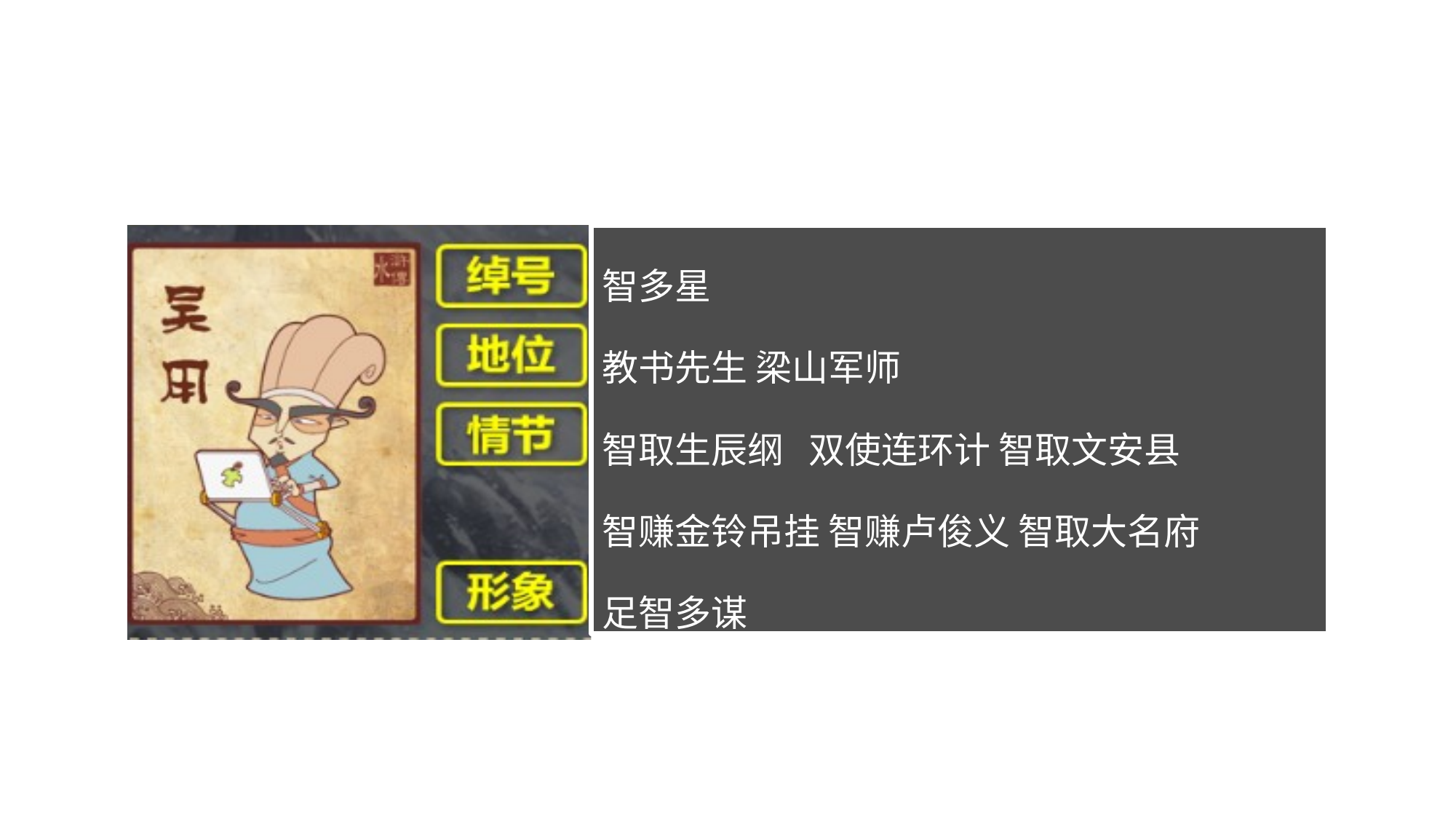

智多星
教书先生 梁山军师
智取生辰纲   双使连环计 智取文安县
智赚金铃吊挂 智赚卢俊义 智取大名府
足智多谋